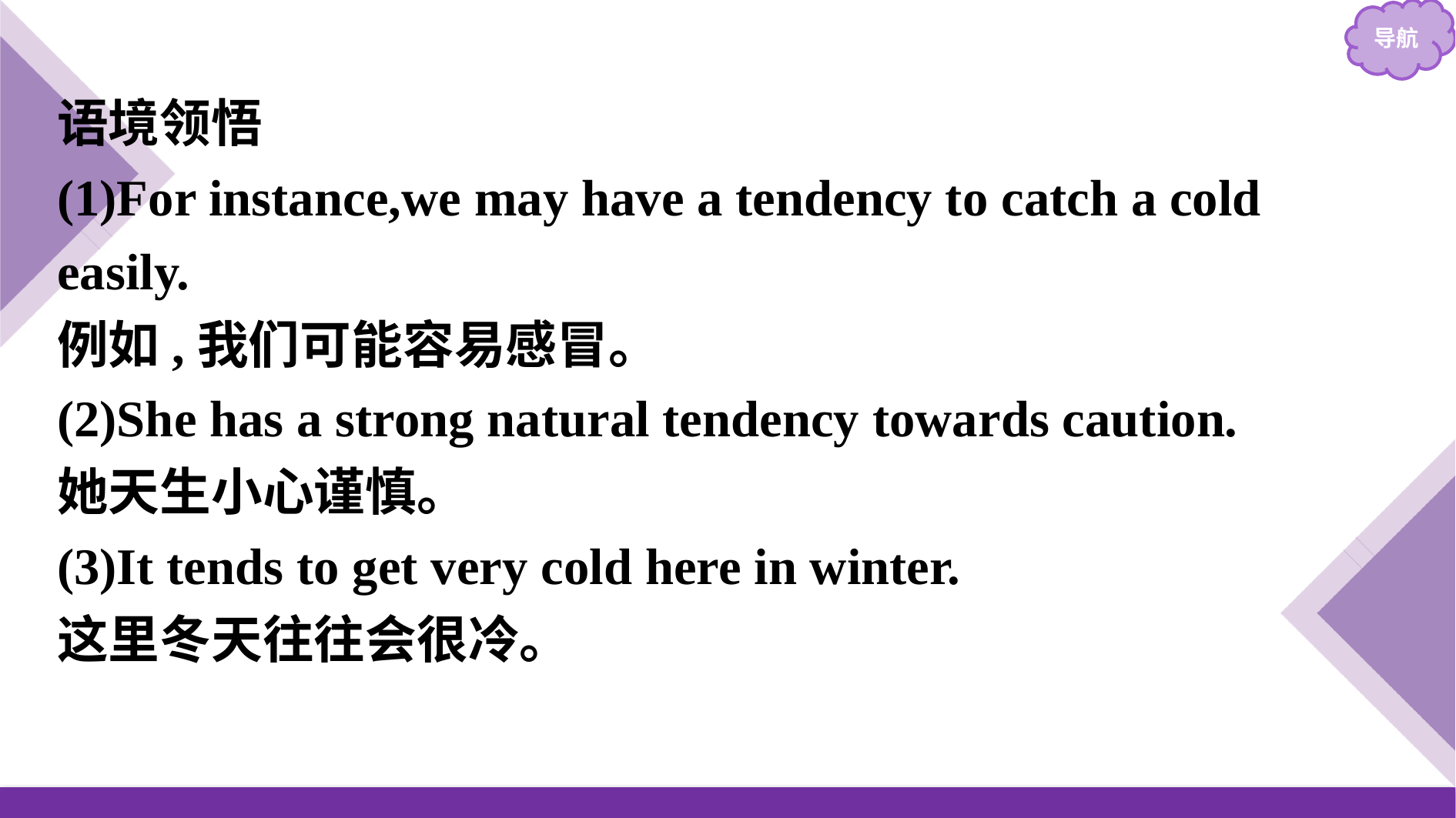

语境领悟
(1)For instance,we may have a tendency to catch a cold easily.
例如,我们可能容易感冒。
(2)She has a strong natural tendency towards caution.
她天生小心谨慎。
(3)It tends to get very cold here in winter.
这里冬天往往会很冷。